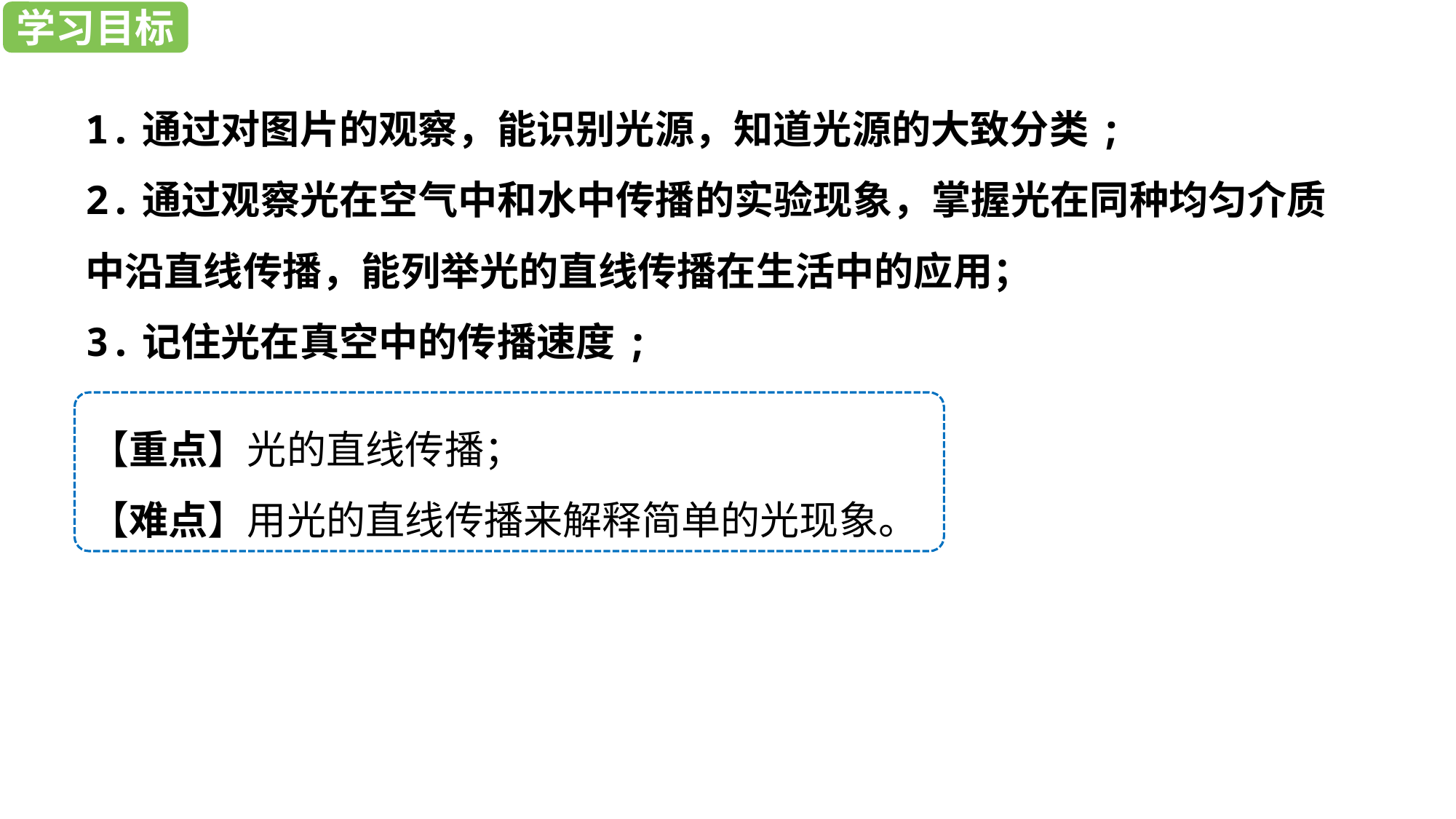

学习目标
学习目标
1.通过对图片的观察，能识别光源，知道光源的大致分类;
2.通过观察光在空气中和水中传播的实验现象，掌握光在同种均匀介质中沿直线传播，能列举光的直线传播在生活中的应用；
3.记住光在真空中的传播速度;
【重点】光的直线传播；
【难点】用光的直线传播来解释简单的光现象。